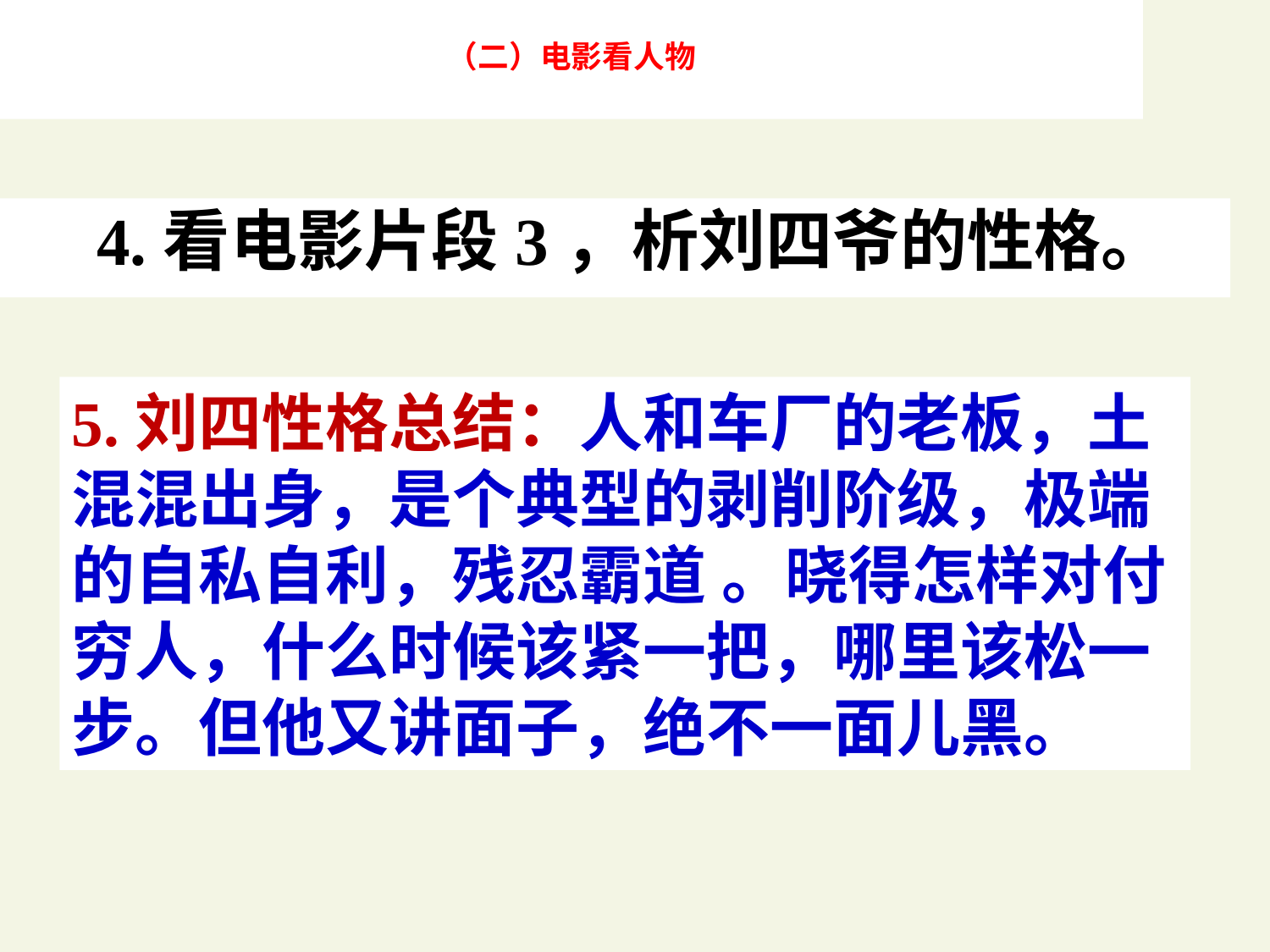

（二）电影看人物
  4.看电影片段3，析刘四爷的性格。
5.刘四性格总结：人和车厂的老板，土混混出身，是个典型的剥削阶级，极端的自私自利，残忍霸道 。晓得怎样对付穷人，什么时候该紧一把，哪里该松一步。但他又讲面子，绝不一面儿黑。